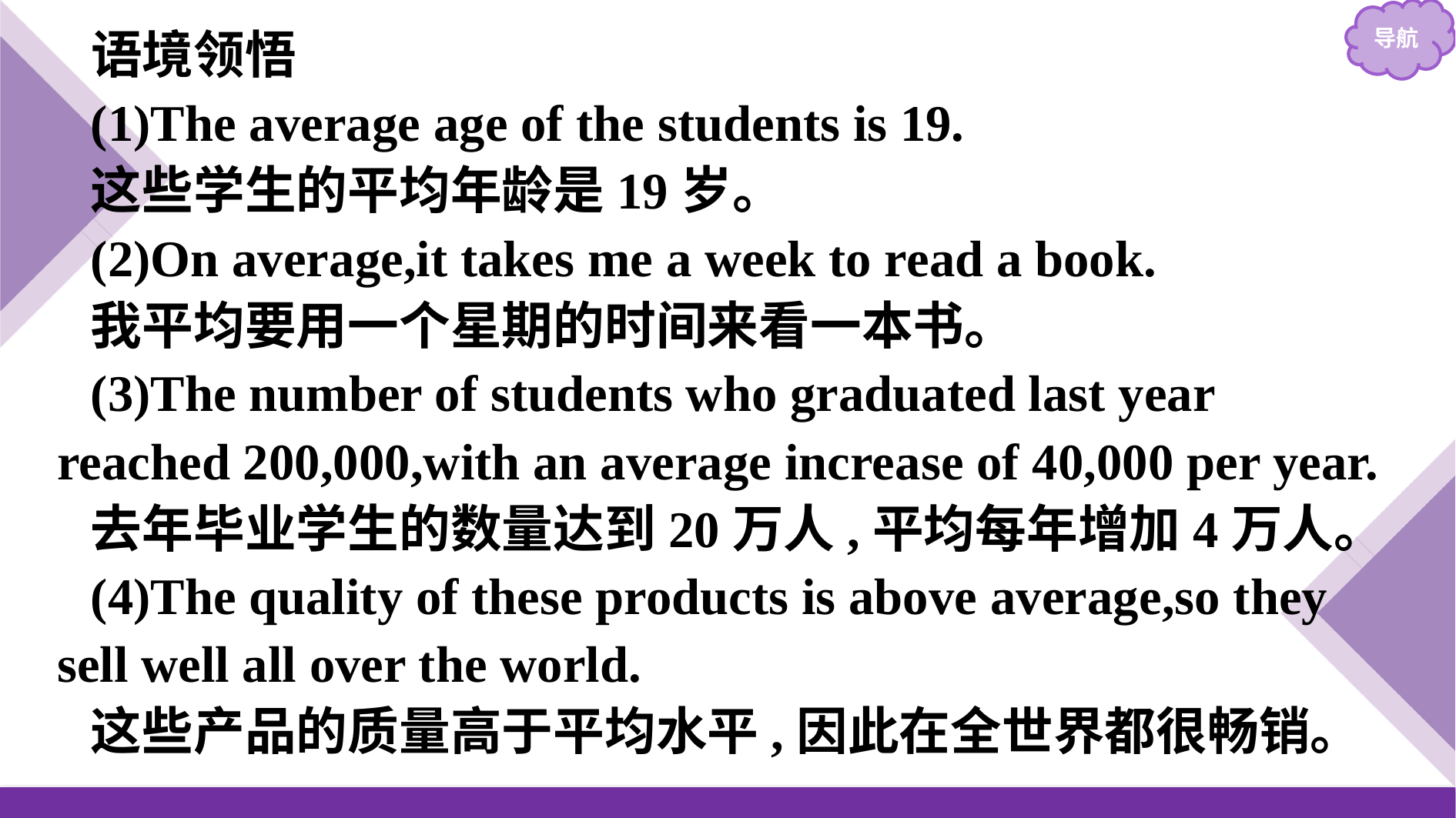

语境领悟
(1)The average age of the students is 19.
这些学生的平均年龄是19岁。
(2)On average,it takes me a week to read a book.
我平均要用一个星期的时间来看一本书。
(3)The number of students who graduated last year reached 200,000,with an average increase of 40,000 per year.
去年毕业学生的数量达到20万人,平均每年增加4万人。
(4)The quality of these products is above average,so they sell well all over the world.
这些产品的质量高于平均水平,因此在全世界都很畅销。